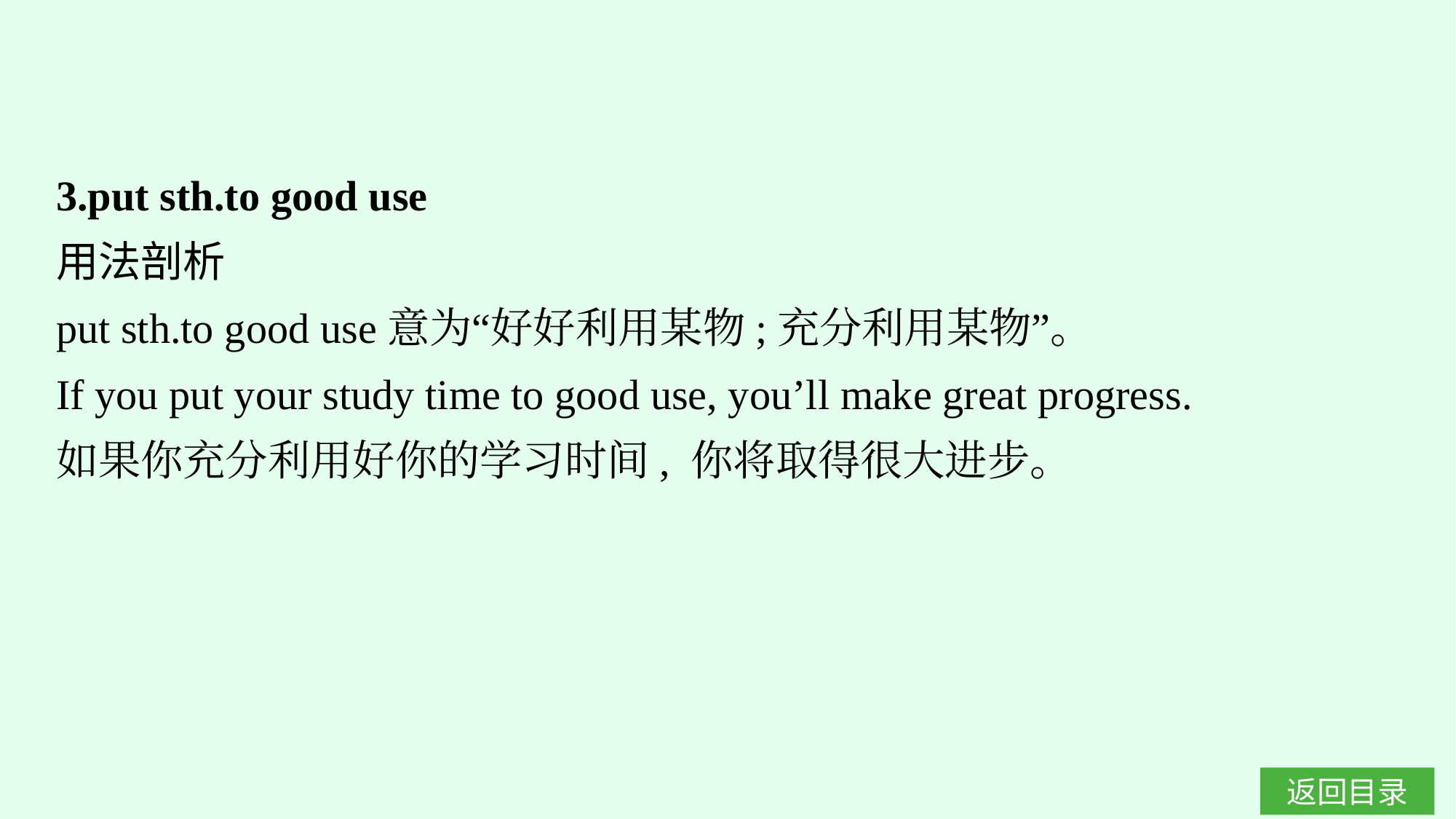

3.put sth.to good use
用法剖析
put sth.to good use意为“好好利用某物;充分利用某物”。
If you put your study time to good use, you’ll make great progress.
如果你充分利用好你的学习时间, 你将取得很大进步。